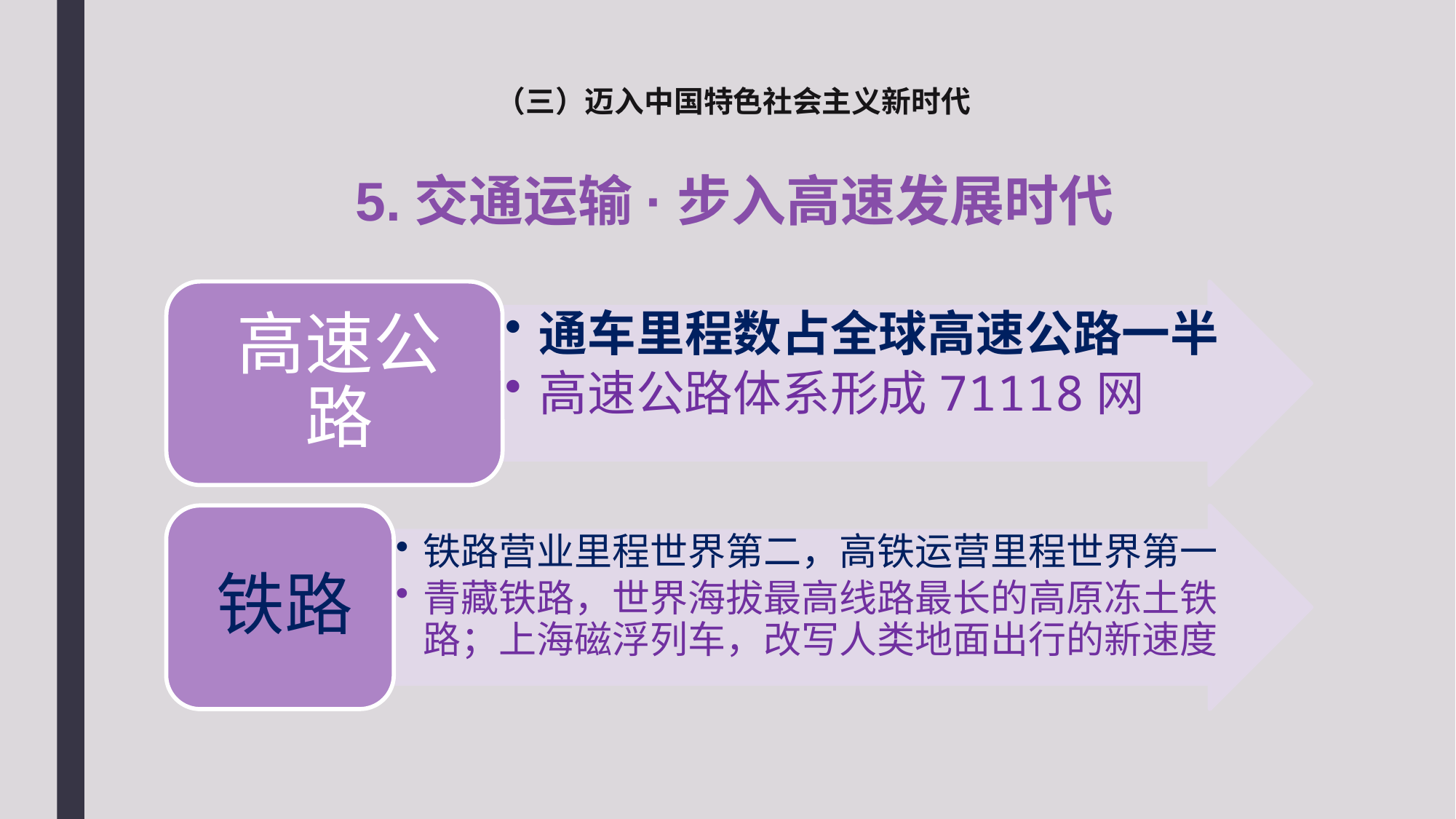

# （三）迈入中国特色社会主义新时代
5.交通运输·步入高速发展时代
通车里程数占全球高速公路一半
高速公路体系形成71118网
高速公路
铁路营业里程世界第二，高铁运营里程世界第一
青藏铁路，世界海拔最高线路最长的高原冻土铁路；上海磁浮列车，改写人类地面出行的新速度
铁路